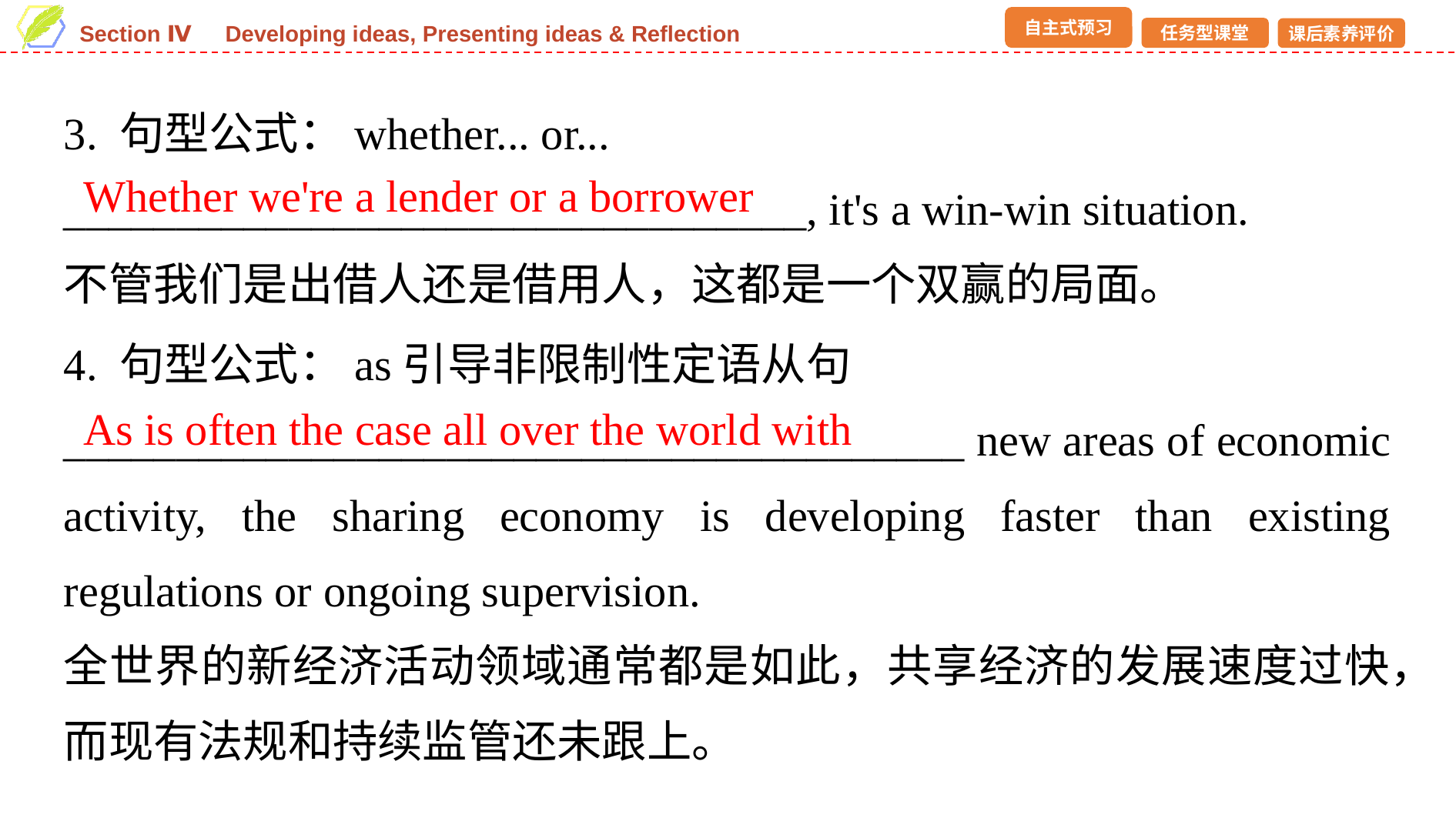

3. 句型公式：whether... or...
_________________________________, it's a win-win situation.
不管我们是出借人还是借用人，这都是一个双赢的局面。
Whether we're a lender or a borrower
4. 句型公式：as引导非限制性定语从句
________________________________________ new areas of economic activity, the sharing economy is developing faster than existing regulations or ongoing supervision.
全世界的新经济活动领域通常都是如此，共享经济的发展速度过快，而现有法规和持续监管还未跟上。
As is often the case all over the world with